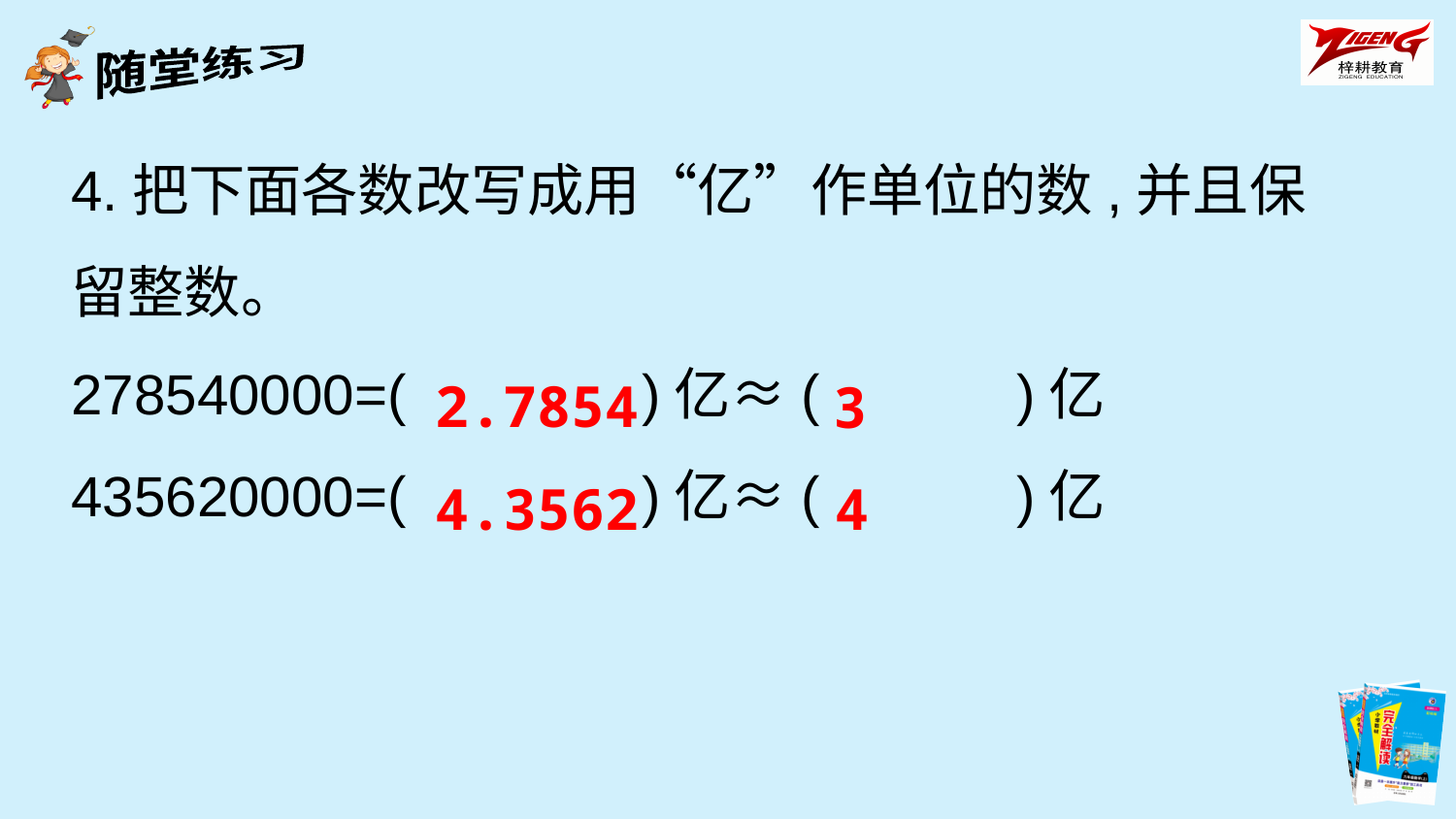

4.把下面各数改写成用“亿”作单位的数,并且保留整数。
278540000=(　　　   )亿≈(　　　)亿
435620000=(　　   　)亿≈(　　　)亿
2.7854
3
4.3562
4